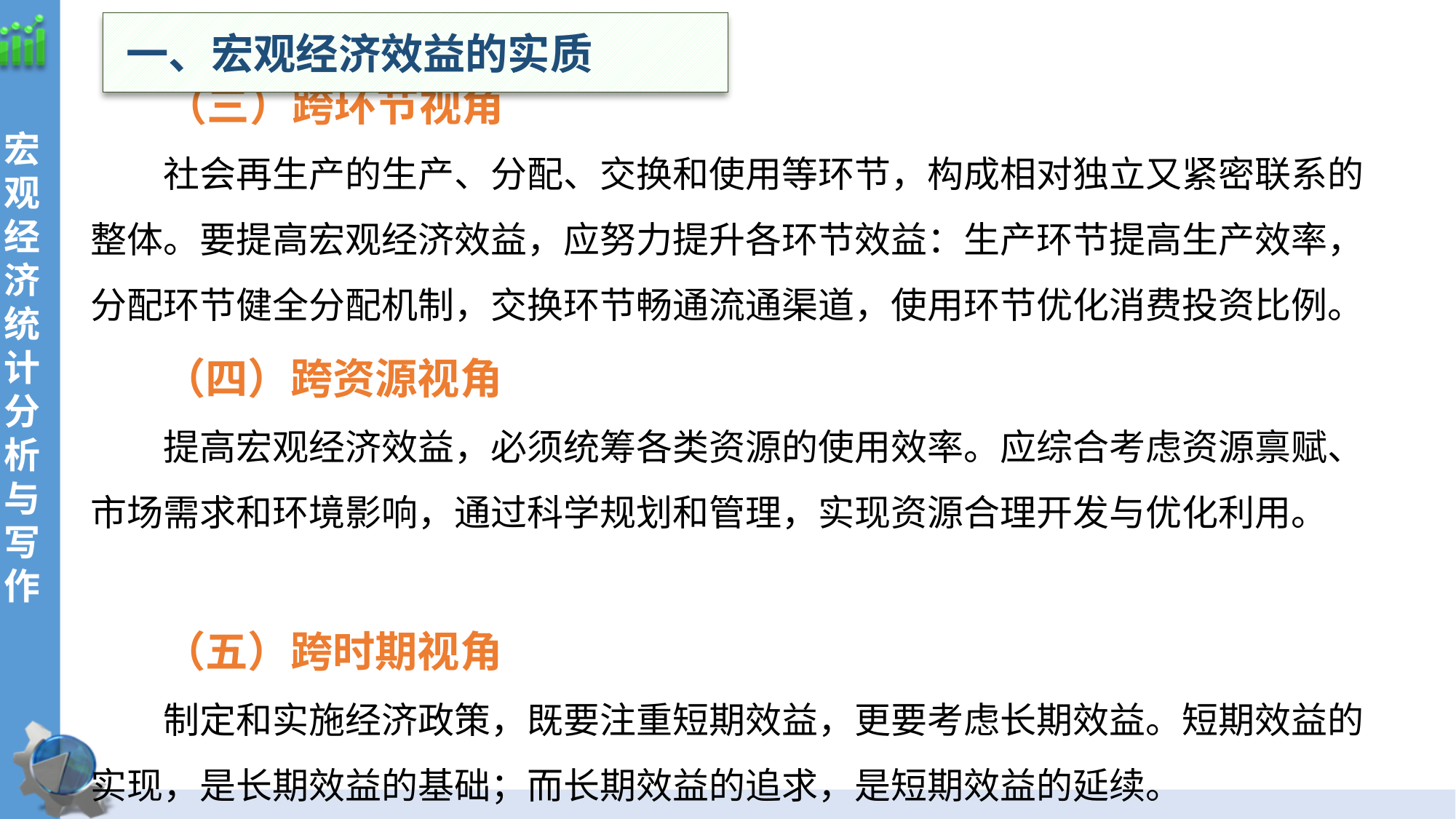

一、宏观经济效益的实质
         （三）跨环节视角
社会再生产的生产、分配、交换和使用等环节，构成相对独立又紧密联系的整体。要提高宏观经济效益，应努力提升各环节效益：生产环节提高生产效率，分配环节健全分配机制，交换环节畅通流通渠道，使用环节优化消费投资比例。
（四）跨资源视角
提高宏观经济效益，必须统筹各类资源的使用效率。应综合考虑资源禀赋、市场需求和环境影响，通过科学规划和管理，实现资源合理开发与优化利用。
（五）跨时期视角
制定和实施经济政策，既要注重短期效益，更要考虑长期效益。短期效益的实现，是长期效益的基础；而长期效益的追求，是短期效益的延续。
6